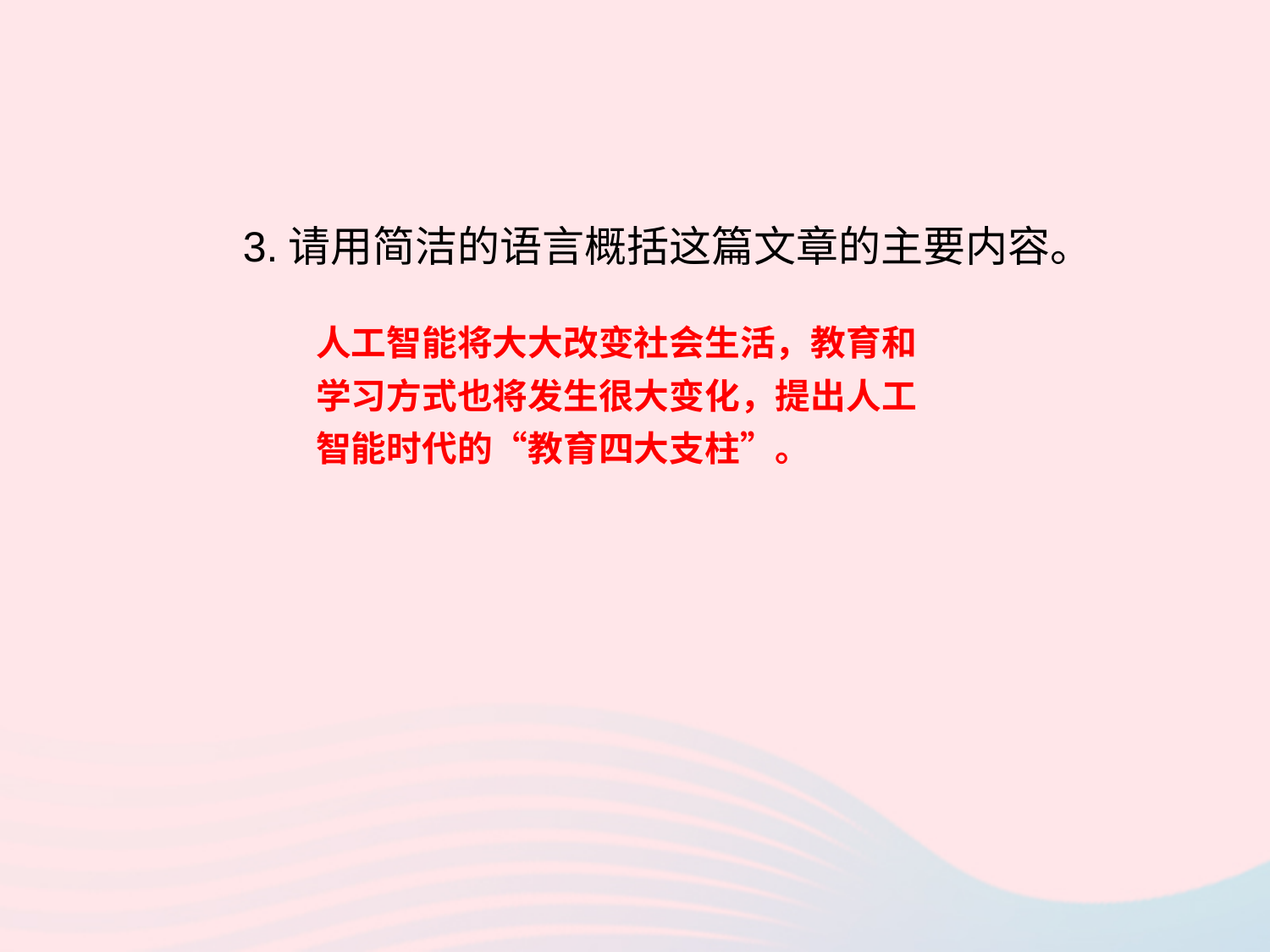

3.请用简洁的语言概括这篇文章的主要内容。
人工智能将大大改变社会生活，教育和学习方式也将发生很大变化，提出人工智能时代的“教育四大支柱”。